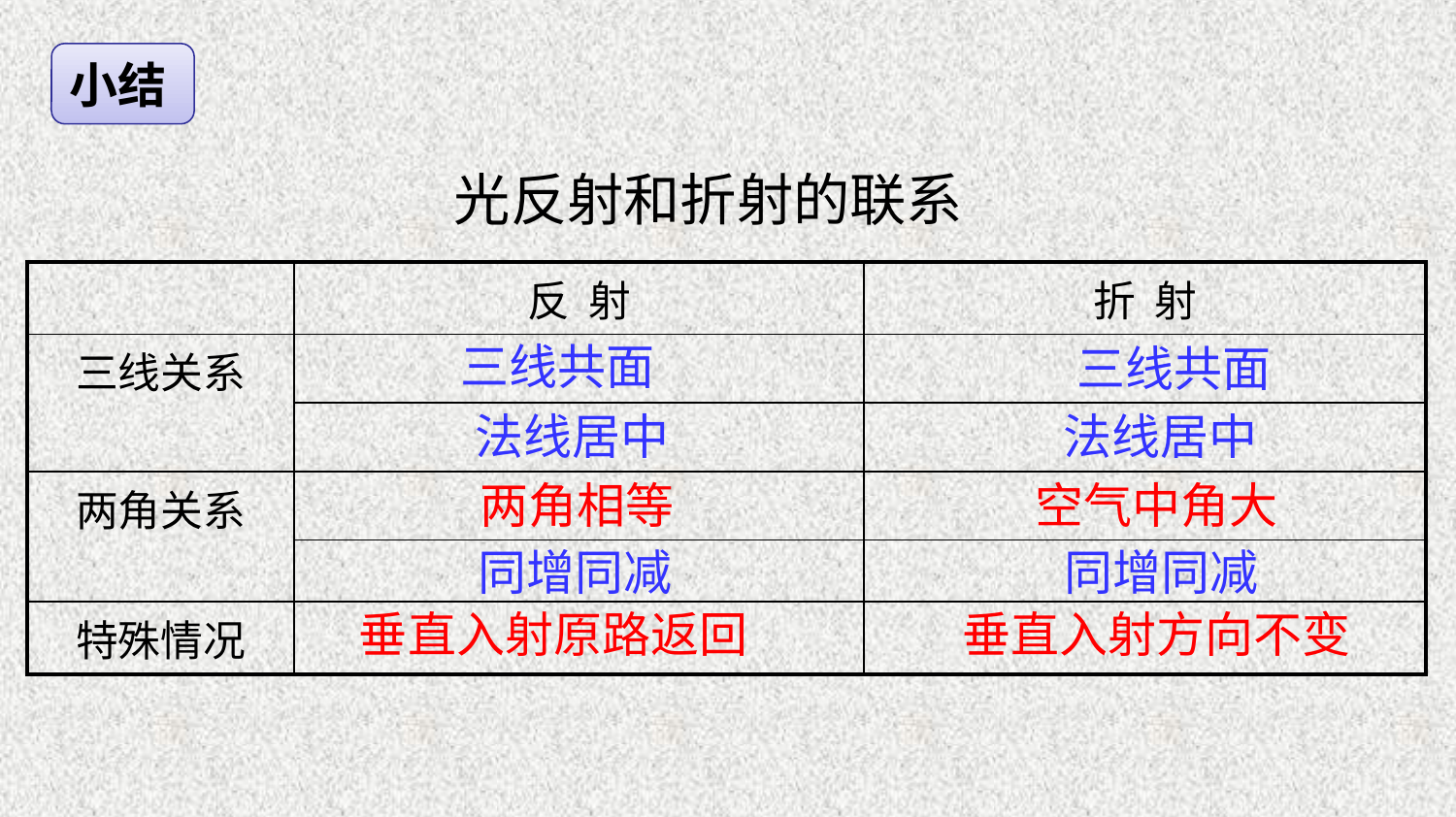

小结
光反射和折射的联系
|  | 反 射 | 折 射 |
| --- | --- | --- |
| 三线关系 |  |  |
|  |  |  |
| 两角关系 |  |  |
|  |  |  |
| 特殊情况 |  |  |
三线共面
三线共面
法线居中
法线居中
两角相等
空气中角大
同增同减
同增同减
垂直入射原路返回
垂直入射方向不变